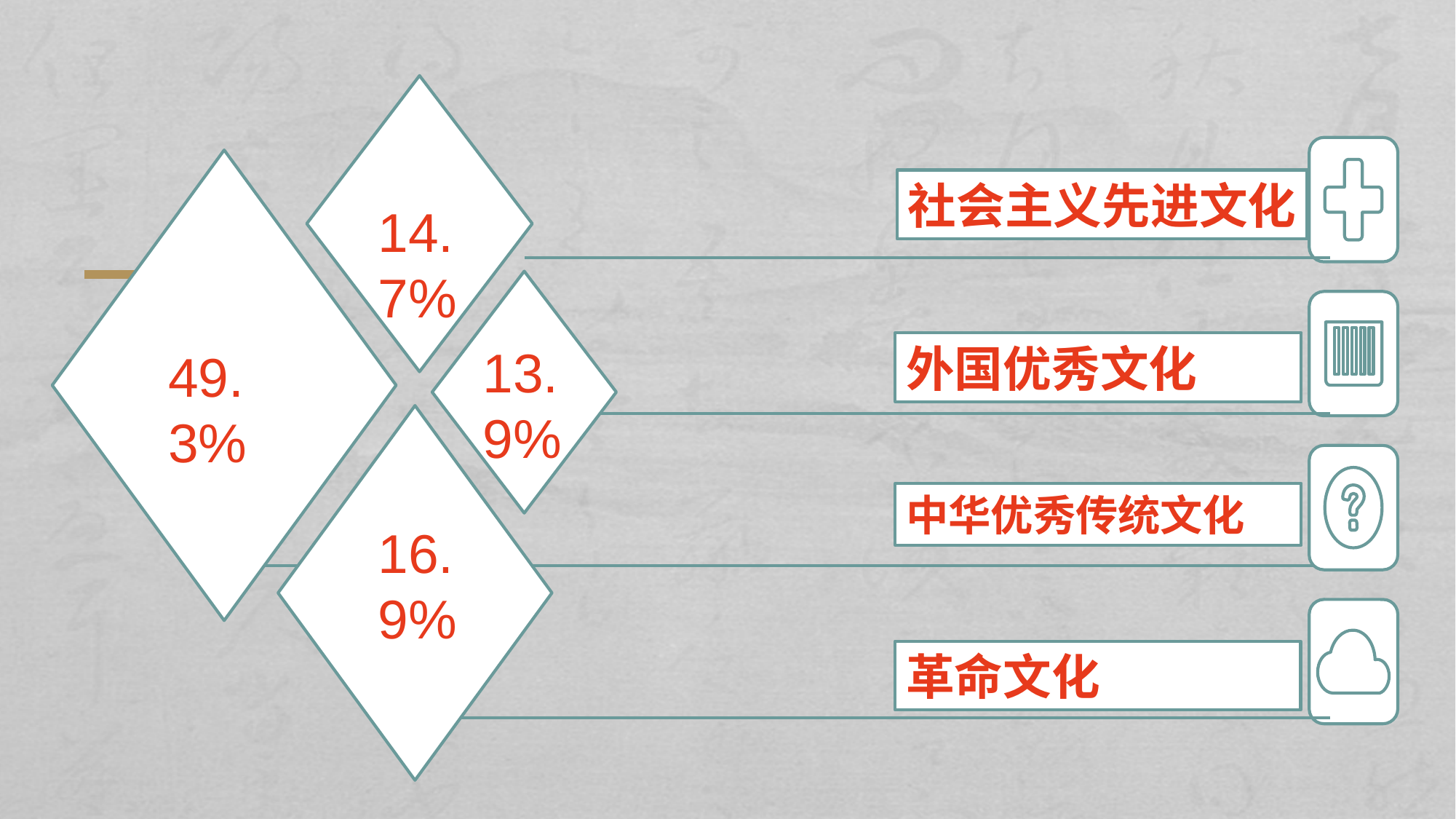

社会主义先进文化

外国优秀文化

中华优秀传统文化

革命文化
14.7%
13.9%
49.3%
16.9%